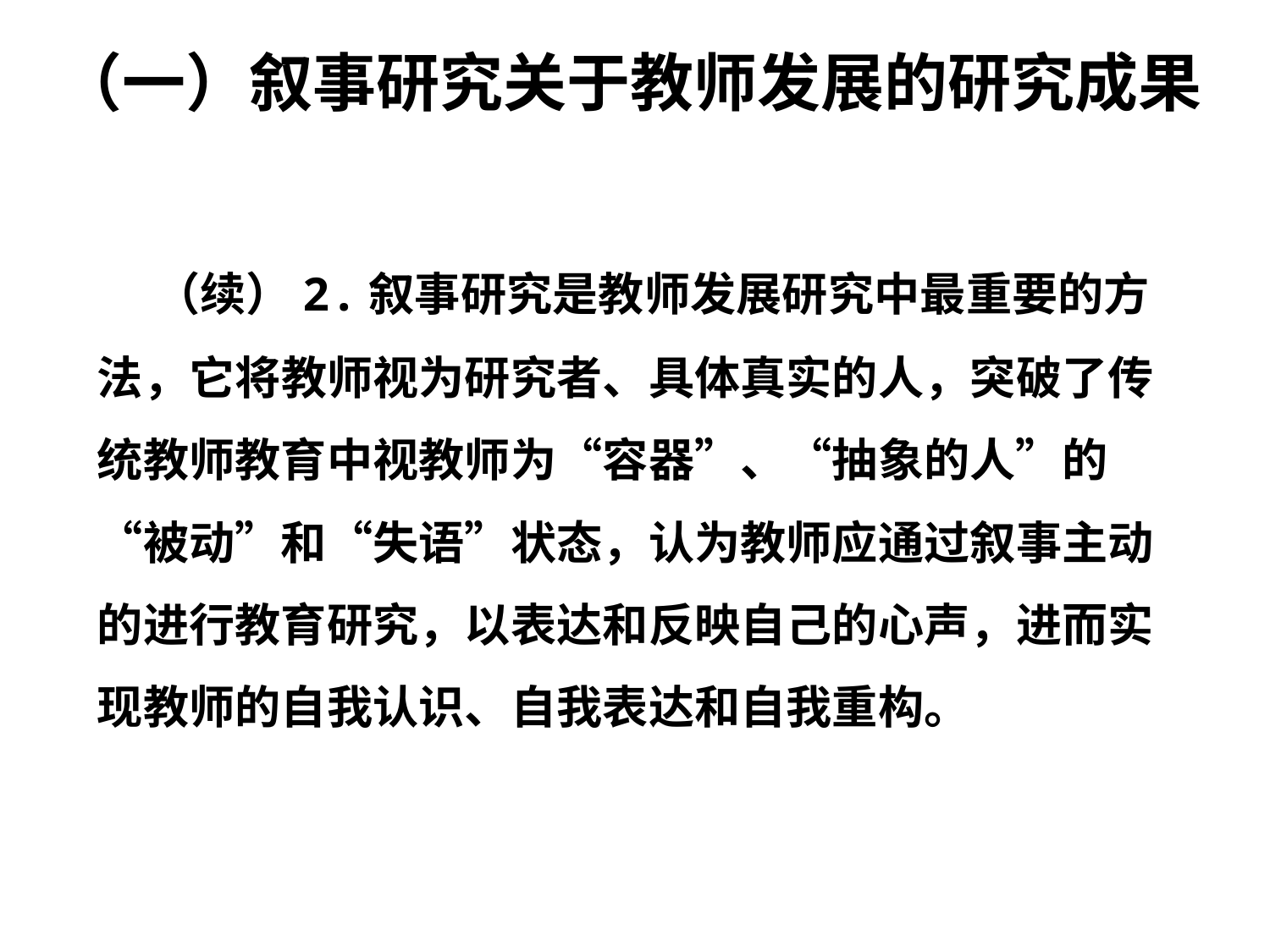

（一）叙事研究关于教师发展的研究成果
    （续）2.叙事研究是教师发展研究中最重要的方法，它将教师视为研究者、具体真实的人，突破了传统教师教育中视教师为“容器”、“抽象的人”的“被动”和“失语”状态，认为教师应通过叙事主动的进行教育研究，以表达和反映自己的心声，进而实现教师的自我认识、自我表达和自我重构。